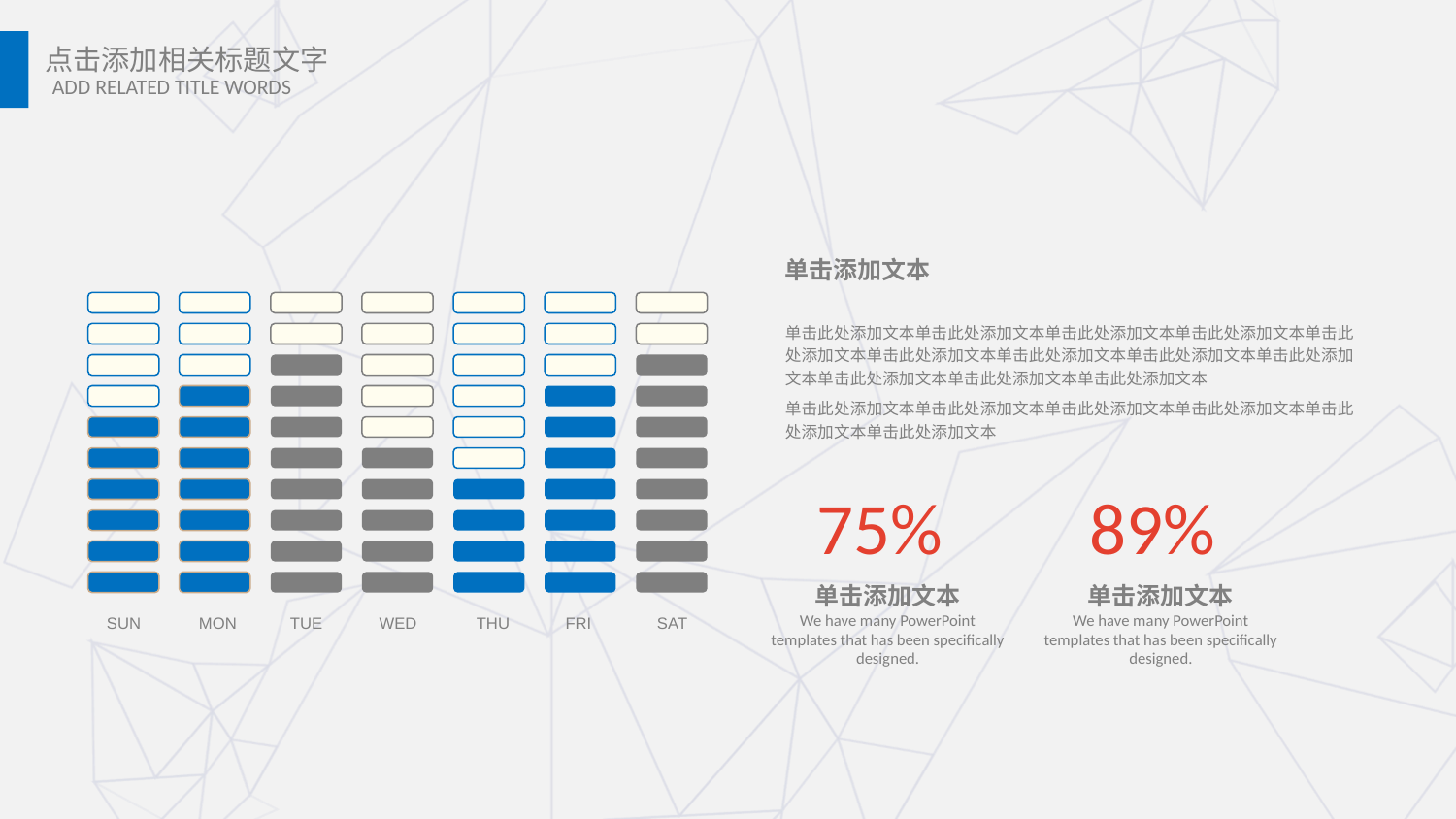

点击添加相关标题文字
ADD RELATED TITLE WORDS
单击添加文本

单击此处添加文本单击此处添加文本单击此处添加文本单击此处添加文本单击此处添加文本单击此处添加文本单击此处添加文本单击此处添加文本单击此处添加文本单击此处添加文本单击此处添加文本单击此处添加文本
单击此处添加文本单击此处添加文本单击此处添加文本单击此处添加文本单击此处添加文本单击此处添加文本

75%
89%
单击添加文本
We have many PowerPoint templates that has been specifically designed.
单击添加文本
We have many PowerPoint templates that has been specifically designed.
TUE
WED
SAT
SUN
MON
THU
FRI